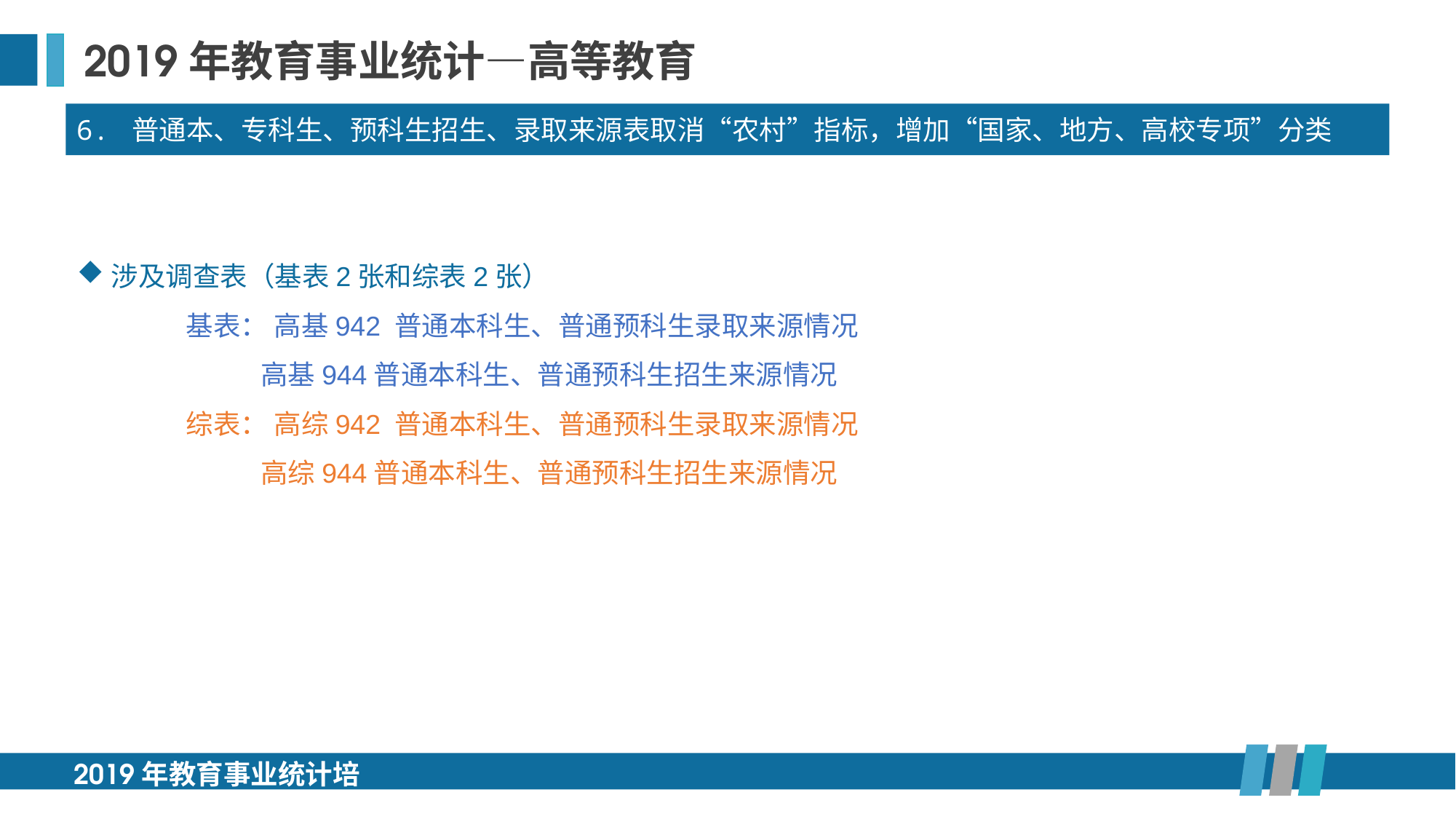

2019年教育事业统计—高等教育

6. 普通本、专科生、预科生招生、录取来源表取消“农村”指标，增加“国家、地方、高校专项”分类
涉及调查表（基表2张和综表2张）
基表： 高基942 普通本科生、普通预科生录取来源情况
           高基944普通本科生、普通预科生招生来源情况
综表： 高综942 普通本科生、普通预科生录取来源情况
           高综944普通本科生、普通预科生招生来源情况

2019年教育事业统计培训